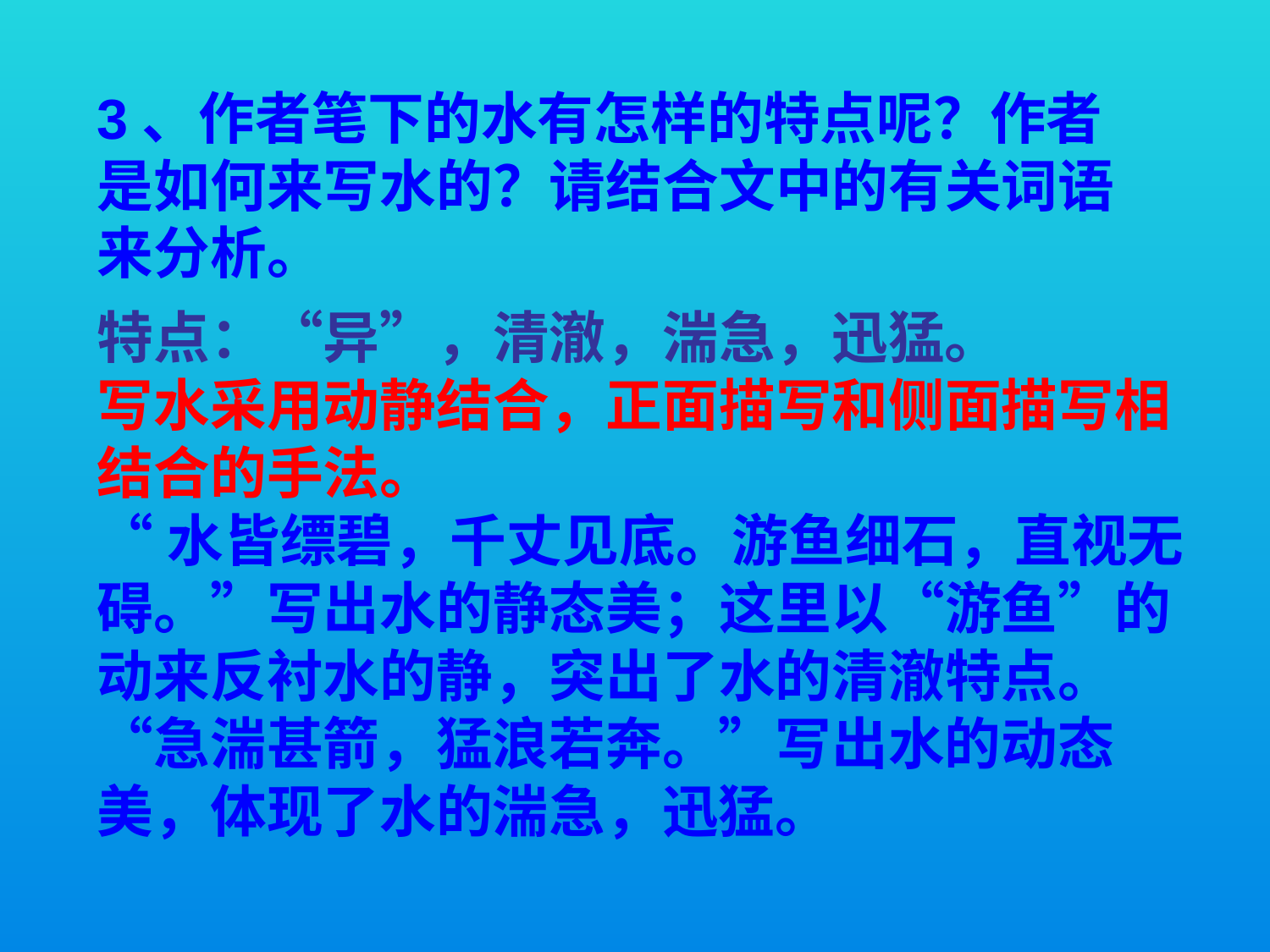

3、作者笔下的水有怎样的特点呢？作者是如何来写水的？请结合文中的有关词语来分析。
特点：“异”，清澈，湍急，迅猛。
写水采用动静结合，正面描写和侧面描写相结合的手法。
“水皆缥碧，千丈见底。游鱼细石，直视无碍。”写出水的静态美；这里以“游鱼”的动来反衬水的静，突出了水的清澈特点。“急湍甚箭，猛浪若奔。”写出水的动态美，体现了水的湍急，迅猛。